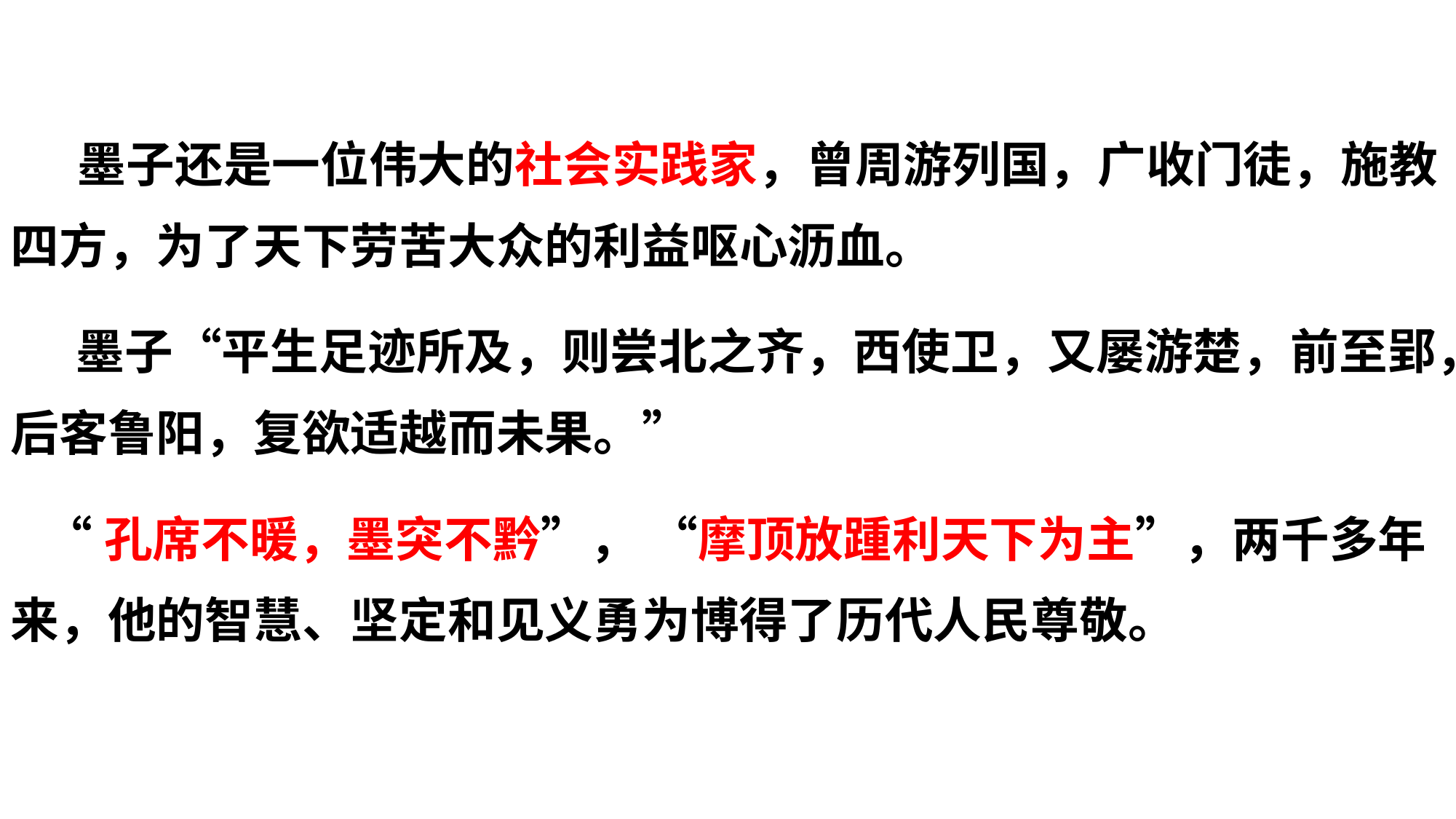

墨子还是一位伟大的社会实践家，曾周游列国，广收门徒，施教四方，为了天下劳苦大众的利益呕心沥血。
    墨子“平生足迹所及，则尝北之齐，西使卫，又屡游楚，前至郢，后客鲁阳，复欲适越而未果。”
   “孔席不暖，墨突不黔”， “摩顶放踵利天下为主”，两千多年来，他的智慧、坚定和见义勇为博得了历代人民尊敬。